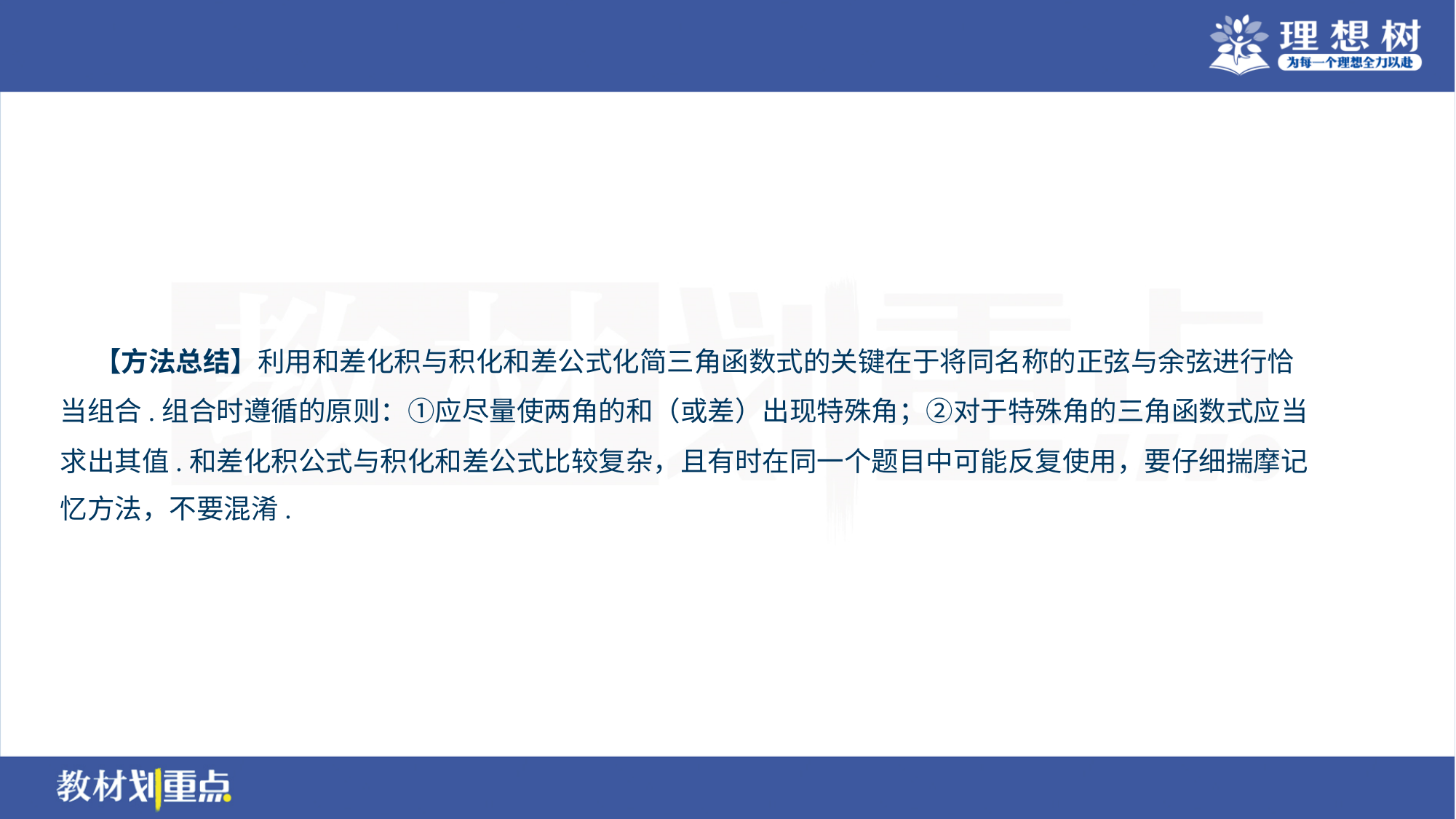

【方法总结】利用和差化积与积化和差公式化简三角函数式的关键在于将同名称的正弦与余弦进行恰
当组合.组合时遵循的原则：①应尽量使两角的和（或差）出现特殊角；②对于特殊角的三角函数式应当
求出其值.和差化积公式与积化和差公式比较复杂，且有时在同一个题目中可能反复使用，要仔细揣摩记
忆方法，不要混淆.